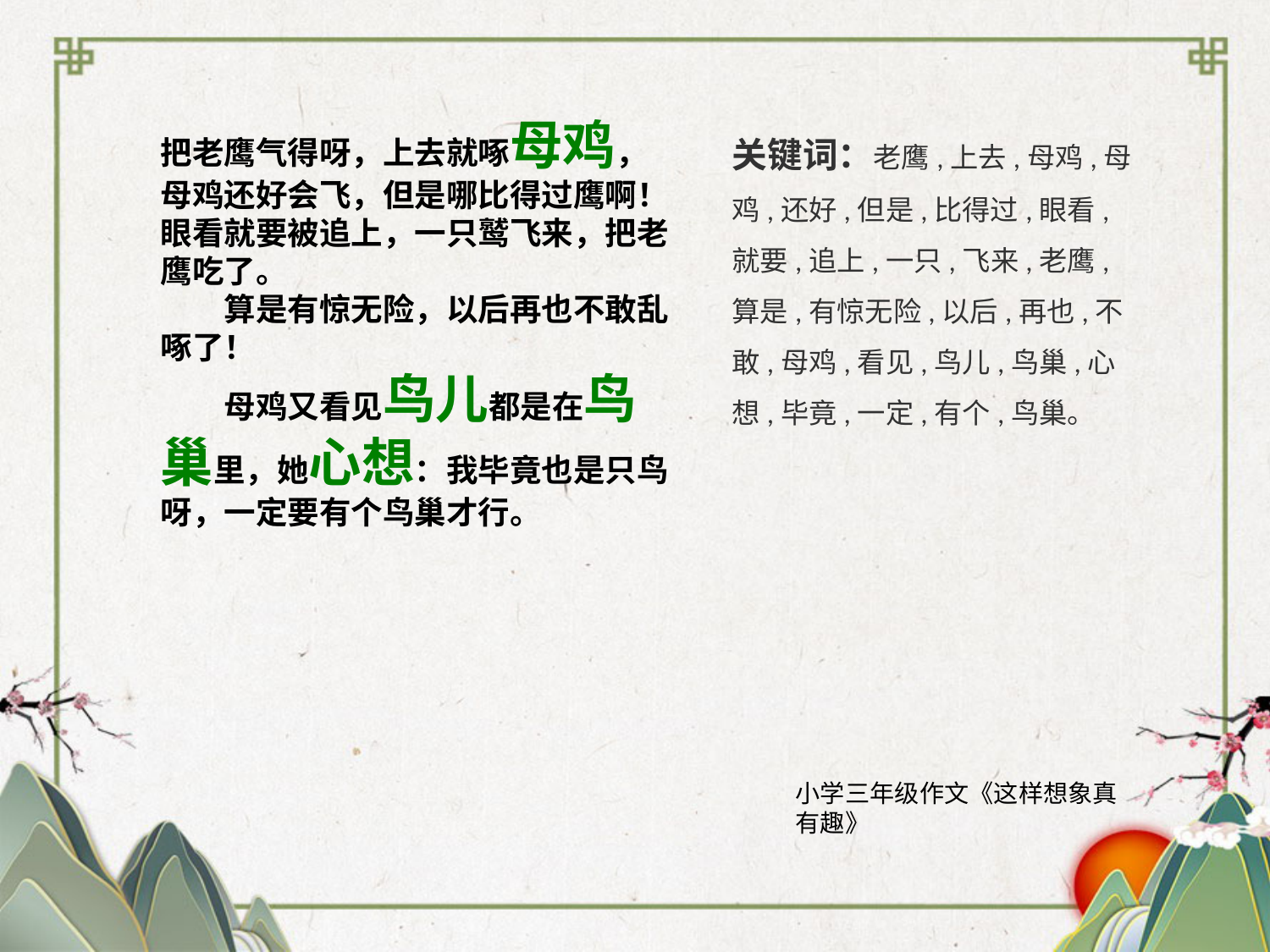

把老鹰气得呀，上去就啄母鸡，母鸡还好会飞，但是哪比得过鹰啊！眼看就要被追上，一只鹫飞来，把老鹰吃了。
　　算是有惊无险，以后再也不敢乱啄了！
　　母鸡又看见鸟儿都是在鸟巢里，她心想：我毕竟也是只鸟呀，一定要有个鸟巢才行。
关键词：老鹰,上去,母鸡,母鸡,还好,但是,比得过,眼看,就要,追上,一只,飞来,老鹰,算是,有惊无险,以后,再也,不敢,母鸡,看见,鸟儿,鸟巢,心想,毕竟,一定,有个,鸟巢。
小学三年级作文《这样想象真有趣》